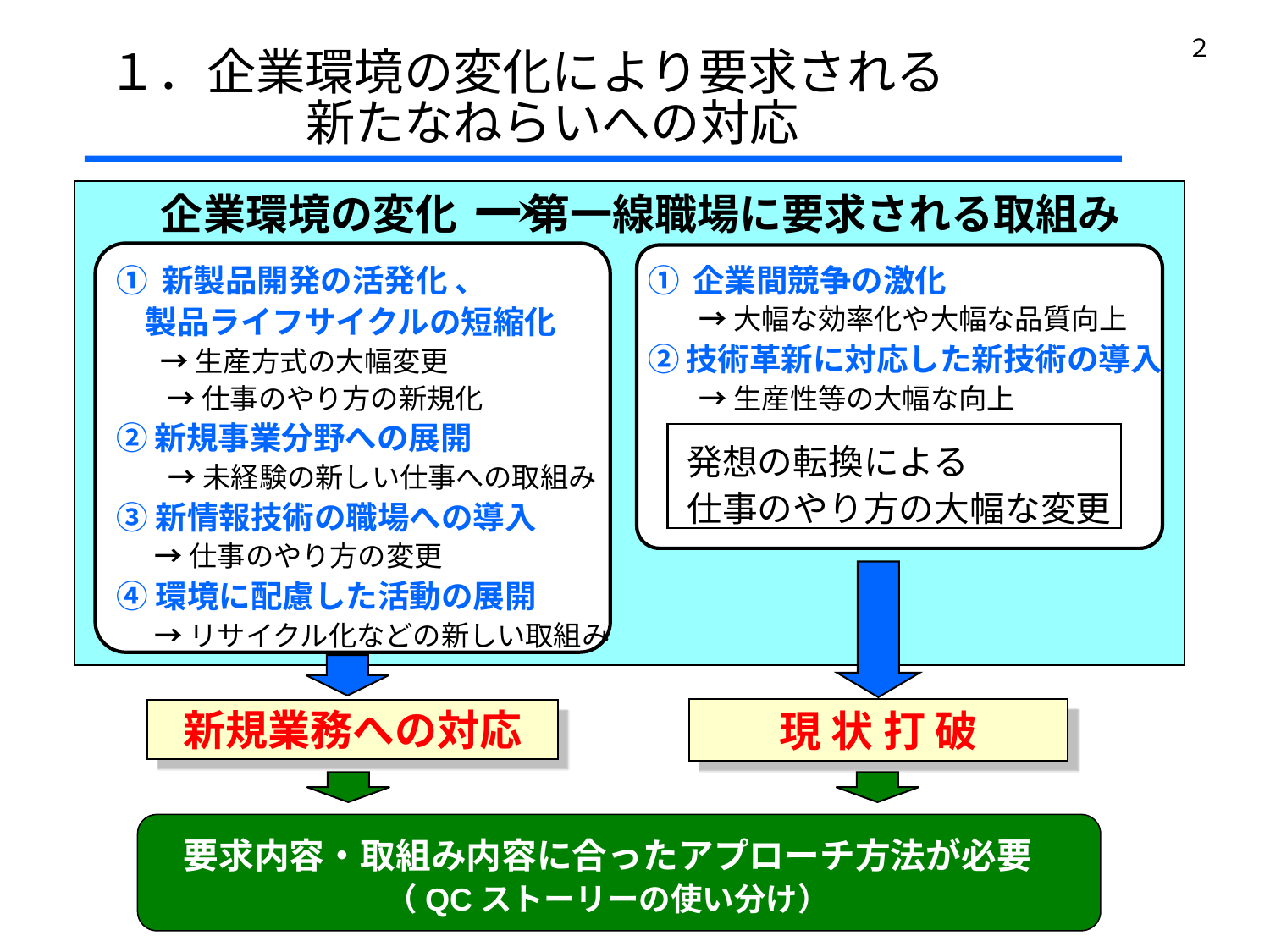

１．企業環境の変化により要求される
                  新たなねらいへの対応
２

企業環境の変化         第一線職場に要求される取組み

① 新製品開発の活発化 、
    製品ライフサイクルの短縮化
        → 生産方式の大幅変更
        → 仕事のやり方の新規化
② 新規事業分野への展開
         → 未経験の新しい仕事への取組み
③ 新情報技術の職場への導入
      → 仕事のやり方の変更
④ 環境に配慮した活動の展開
      → リサイクル化などの新しい取組み

新規業務への対応

① 企業間競争の激化
         → 大幅な効率化や大幅な品質向上
② 技術革新に対応した新技術の導入
         → 生産性等の大幅な向上
     発想の転換による
     仕事のやり方の大幅な変更

現 状 打 破

要求内容・取組み内容に合ったアプローチ方法が必要
（QCストーリーの使い分け）